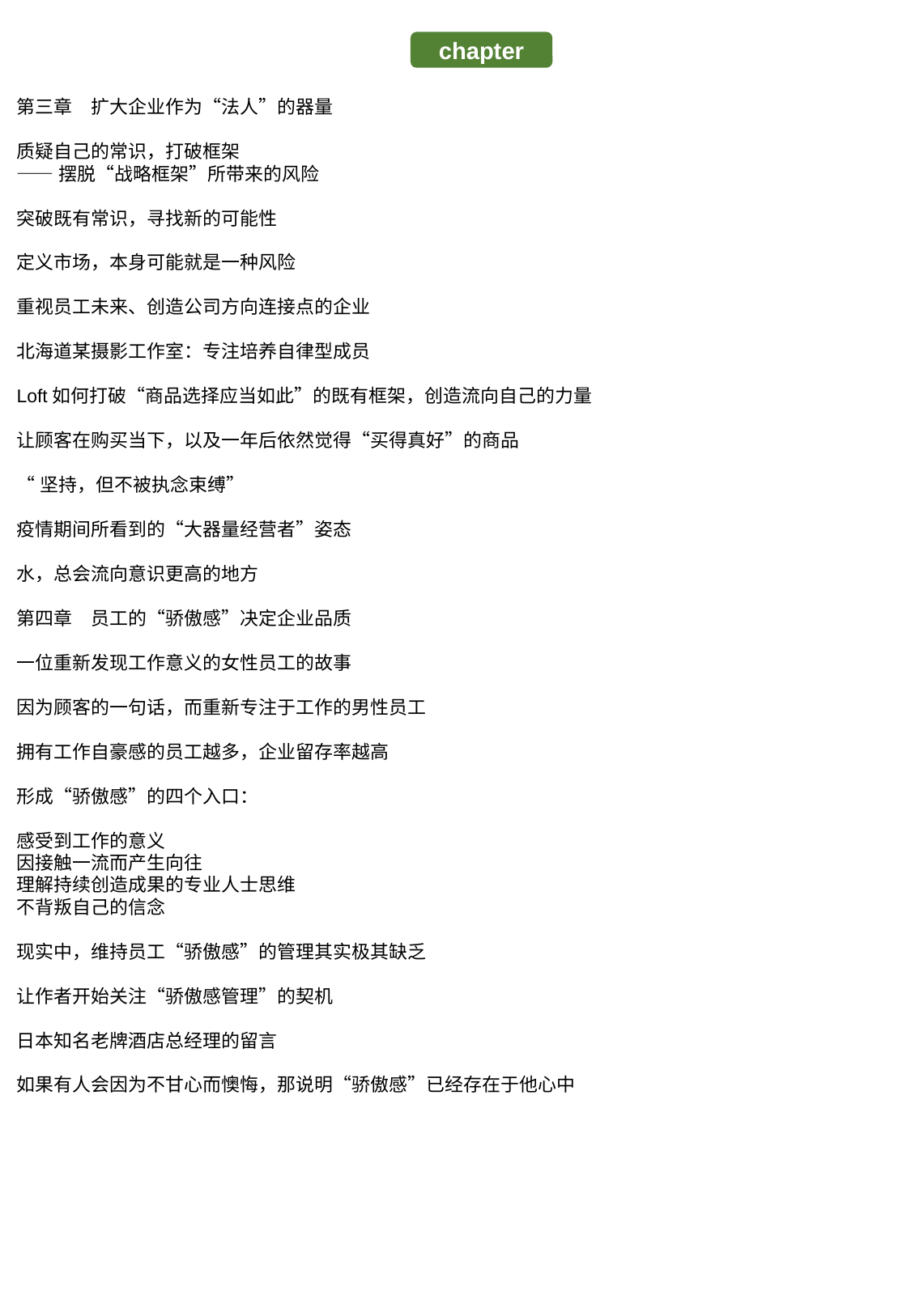

chapter
第三章　扩大企业作为“法人”的器量

质疑自己的常识，打破框架
——摆脱“战略框架”所带来的风险

突破既有常识，寻找新的可能性

定义市场，本身可能就是一种风险

重视员工未来、创造公司方向连接点的企业

北海道某摄影工作室：专注培养自律型成员

Loft如何打破“商品选择应当如此”的既有框架，创造流向自己的力量

让顾客在购买当下，以及一年后依然觉得“买得真好”的商品

“坚持，但不被执念束缚”

疫情期间所看到的“大器量经营者”姿态

水，总会流向意识更高的地方

第四章　员工的“骄傲感”决定企业品质

一位重新发现工作意义的女性员工的故事

因为顾客的一句话，而重新专注于工作的男性员工

拥有工作自豪感的员工越多，企业留存率越高

形成“骄傲感”的四个入口：

感受到工作的意义
因接触一流而产生向往
理解持续创造成果的专业人士思维
不背叛自己的信念

现实中，维持员工“骄傲感”的管理其实极其缺乏

让作者开始关注“骄傲感管理”的契机

日本知名老牌酒店总经理的留言

如果有人会因为不甘心而懊悔，那说明“骄傲感”已经存在于他心中